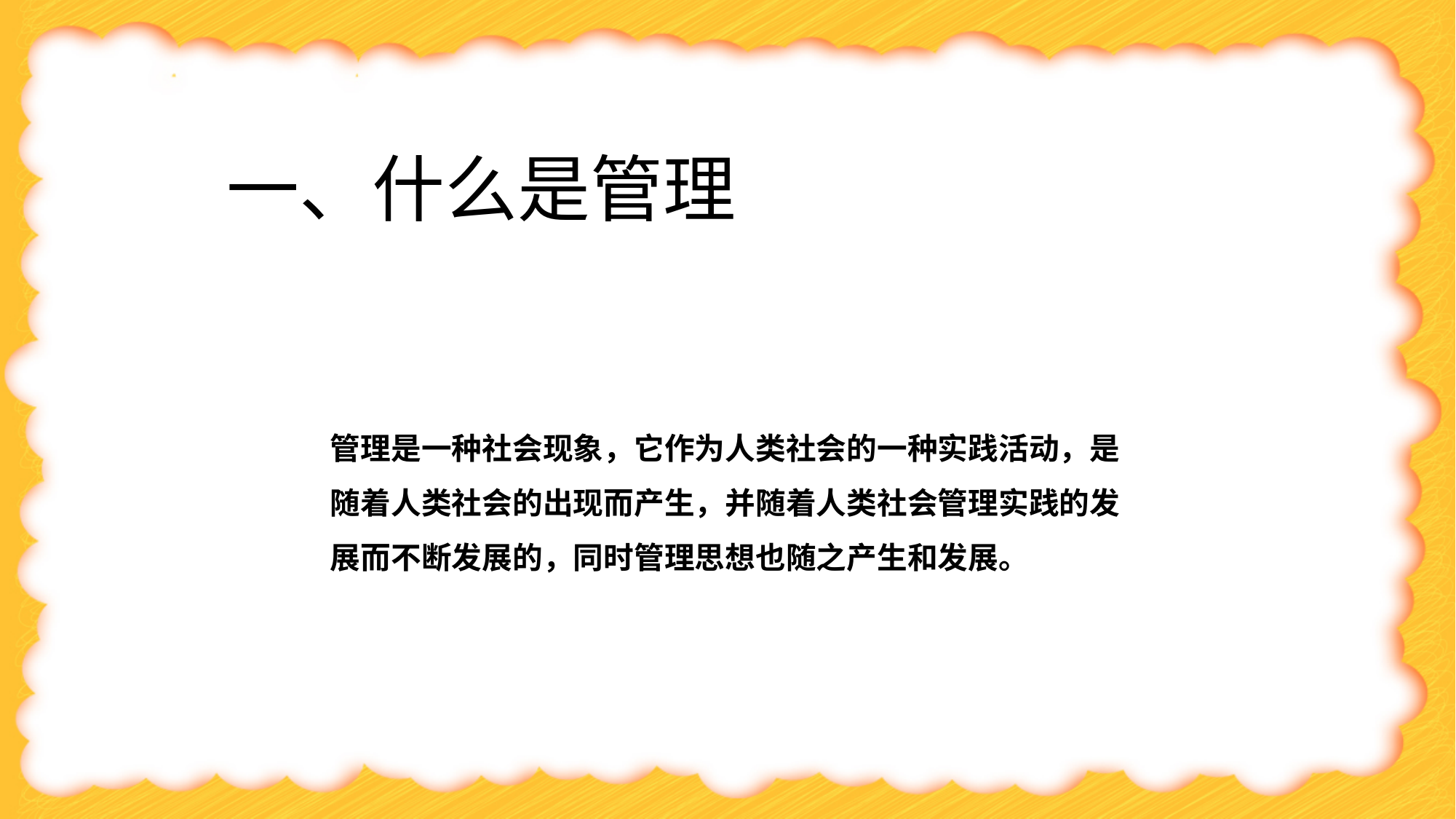

一、什么是管理
管理是一种社会现象，它作为人类社会的一种实践活动，是随着人类社会的出现而产生，并随着人类社会管理实践的发展而不断发展的，同时管理思想也随之产生和发展。